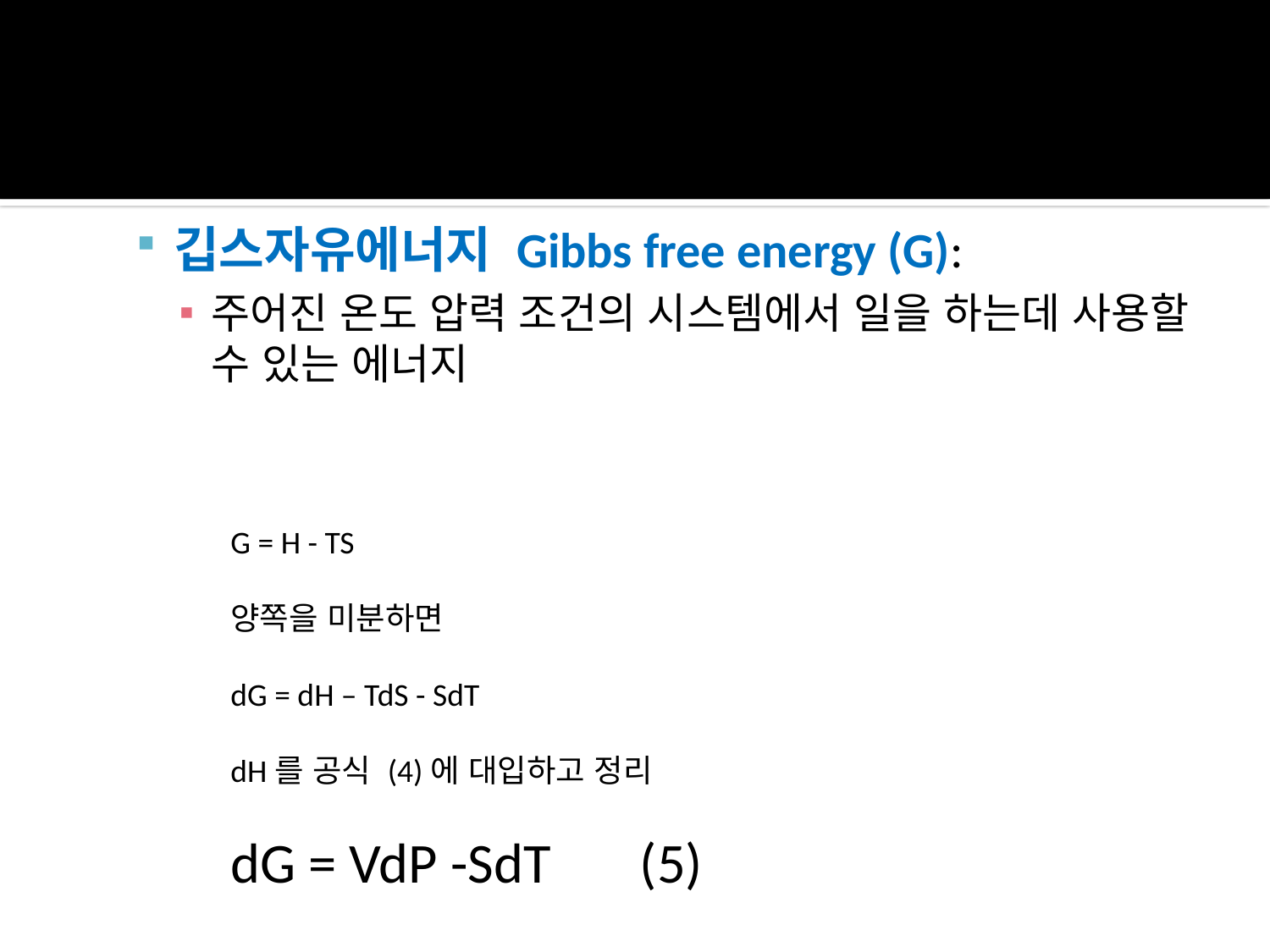

깁스자유에너지 Gibbs free energy (G):
주어진 온도 압력 조건의 시스템에서 일을 하는데 사용할 수 있는 에너지
G = H - TS

양쪽을 미분하면

dG = dH – TdS - SdT

dH를 공식 (4)에 대입하고 정리

dG = VdP -SdT       (5)